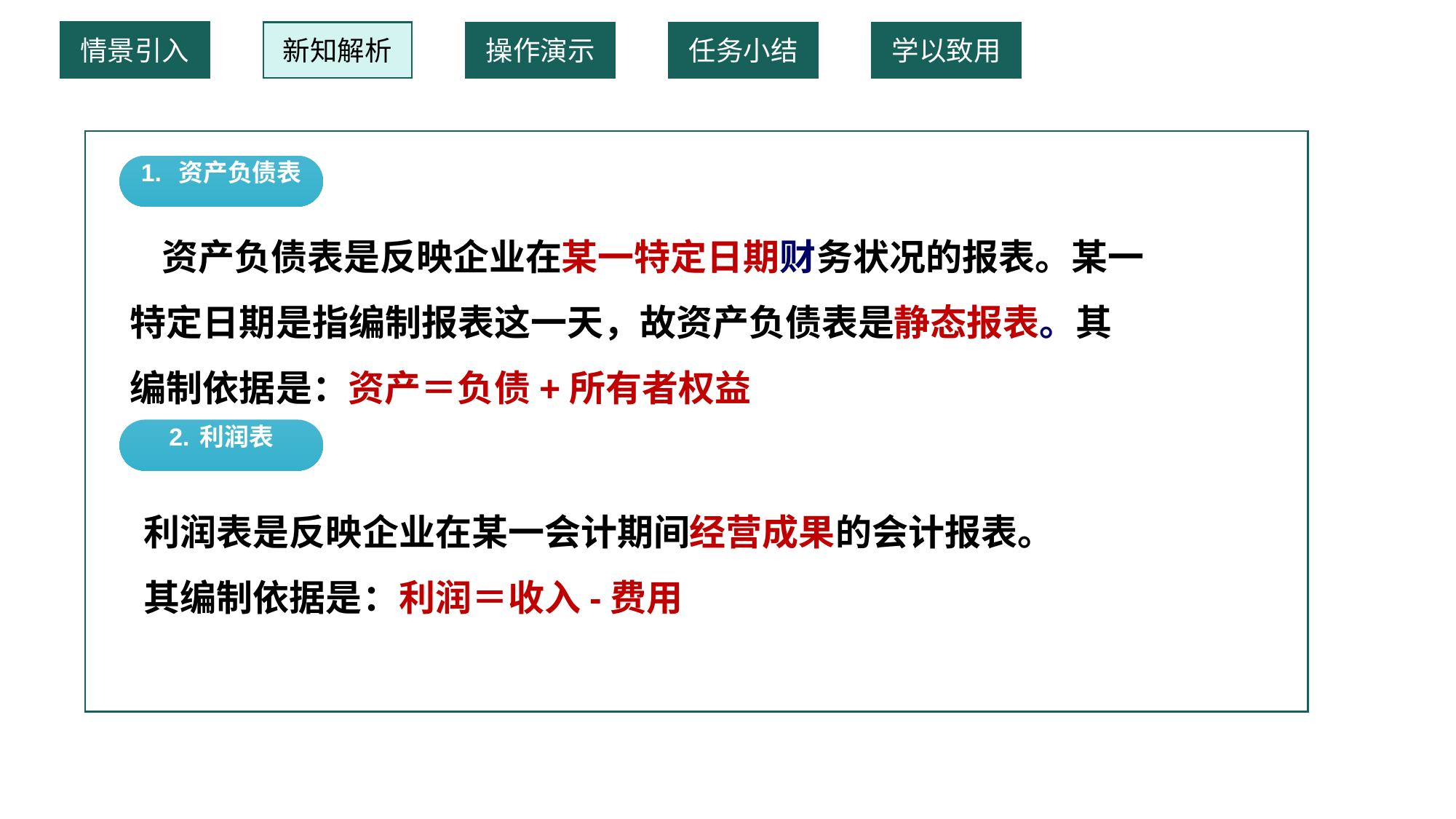

情景引入
新知解析
操作演示
任务小结
学以致用

1. 资产负债表
    资产负债表是反映企业在某一特定日期财务状况的报表。某一特定日期是指编制报表这一天，故资产负债表是静态报表。其编制依据是：资产＝负债+所有者权益

2.利润表
利润表是反映企业在某一会计期间经营成果的会计报表。
其编制依据是：利润＝收入-费用